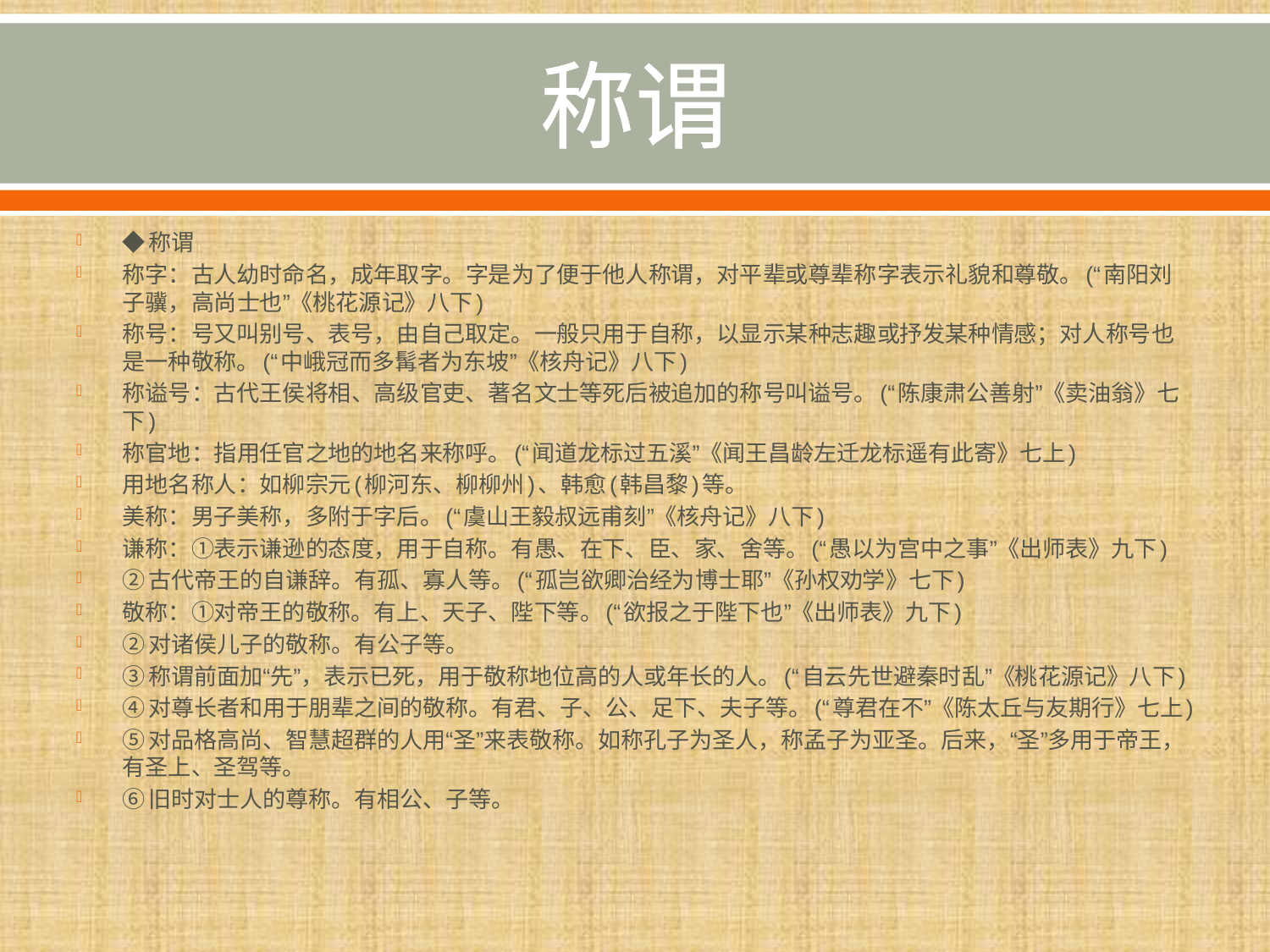

# 称谓
◆称谓
称字：古人幼时命名，成年取字。字是为了便于他人称谓，对平辈或尊辈称字表示礼貌和尊敬。(“南阳刘子骥，高尚士也”《桃花源记》八下)
称号：号又叫别号、表号，由自己取定。一般只用于自称，以显示某种志趣或抒发某种情感；对人称号也是一种敬称。(“中峨冠而多髯者为东坡”《核舟记》八下)
称谥号：古代王侯将相、高级官吏、著名文士等死后被追加的称号叫谥号。(“陈康肃公善射”《卖油翁》七下)
称官地：指用任官之地的地名来称呼。(“闻道龙标过五溪”《闻王昌龄左迁龙标遥有此寄》七上)
用地名称人：如柳宗元(柳河东、柳柳州)、韩愈(韩昌黎)等。
美称：男子美称，多附于字后。(“虞山王毅叔远甫刻”《核舟记》八下)
谦称：①表示谦逊的态度，用于自称。有愚、在下、臣、家、舍等。(“愚以为宫中之事”《出师表》九下)
②古代帝王的自谦辞。有孤、寡人等。(“孤岂欲卿治经为博士耶”《孙权劝学》七下)
敬称：①对帝王的敬称。有上、天子、陛下等。(“欲报之于陛下也”《出师表》九下)
②对诸侯儿子的敬称。有公子等。
③称谓前面加“先”，表示已死，用于敬称地位高的人或年长的人。(“自云先世避秦时乱”《桃花源记》八下)
④对尊长者和用于朋辈之间的敬称。有君、子、公、足下、夫子等。(“尊君在不”《陈太丘与友期行》七上)
⑤对品格高尚、智慧超群的人用“圣”来表敬称。如称孔子为圣人，称孟子为亚圣。后来，“圣”多用于帝王，有圣上、圣驾等。
⑥旧时对士人的尊称。有相公、子等。